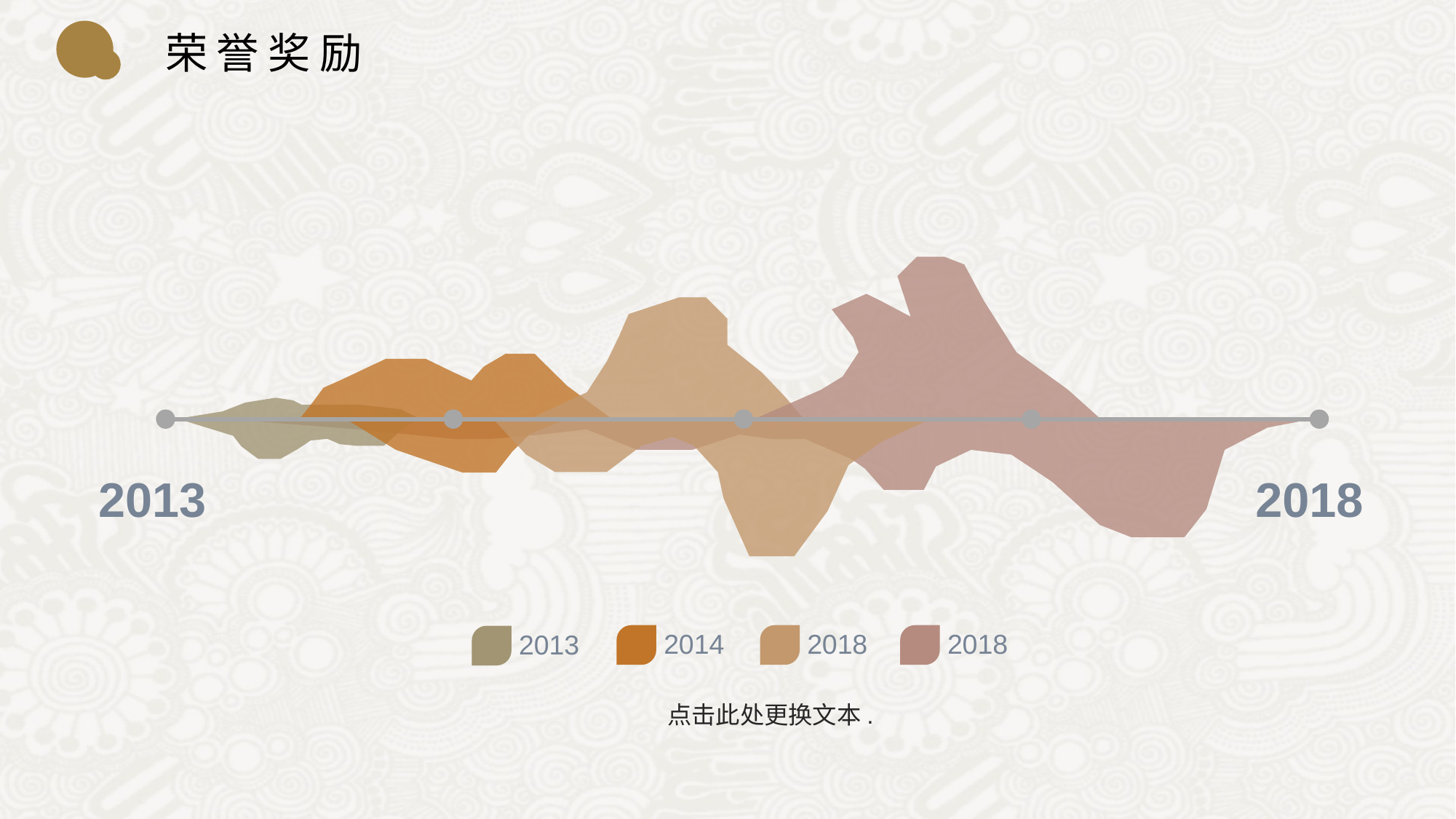

荣誉奖励

2013
2018
2014

2018

2018

2013

点击此处更换文本.